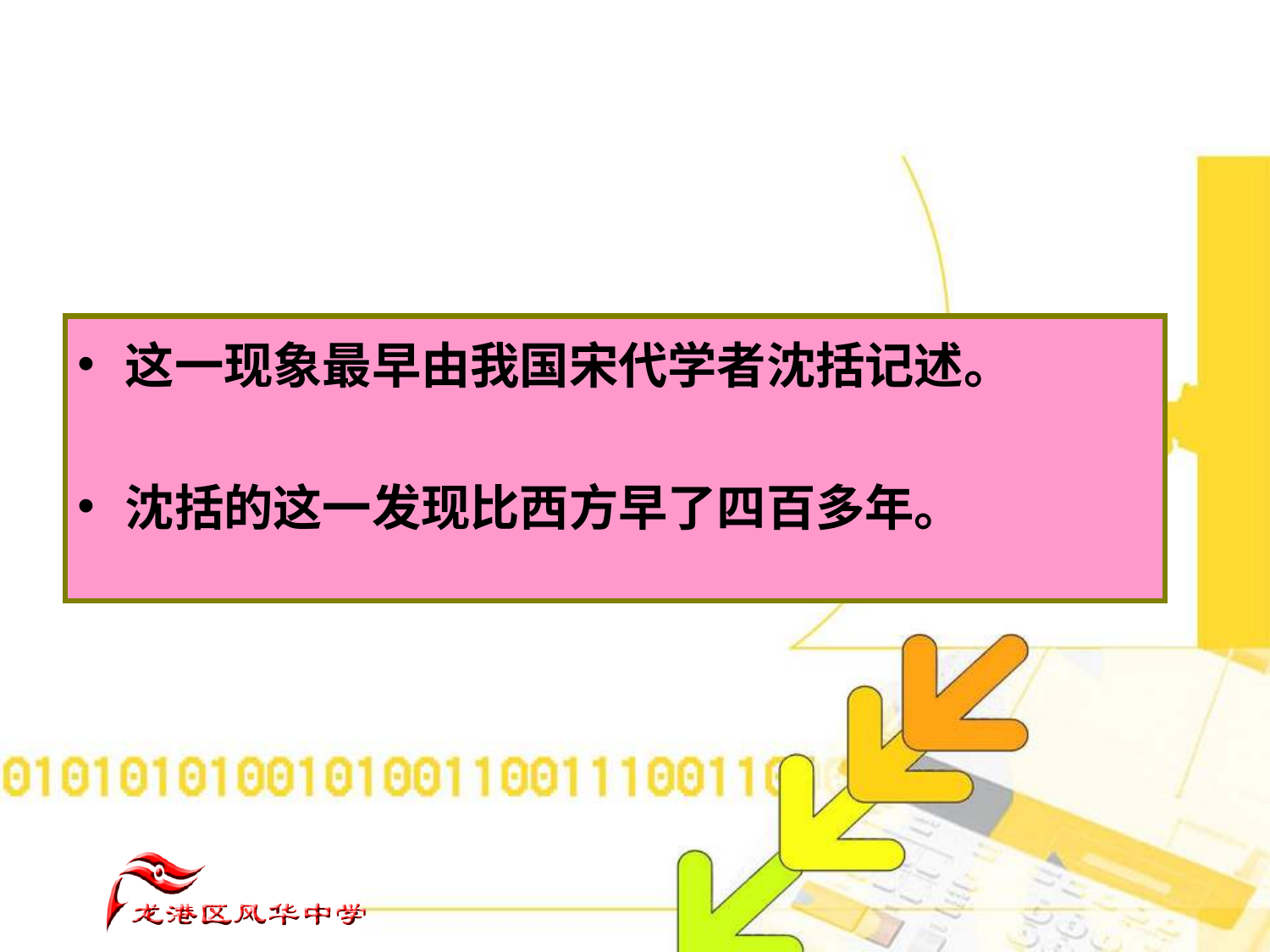

这一现象最早由我国宋代学者沈括记述。

沈括的这一发现比西方早了四百多年。